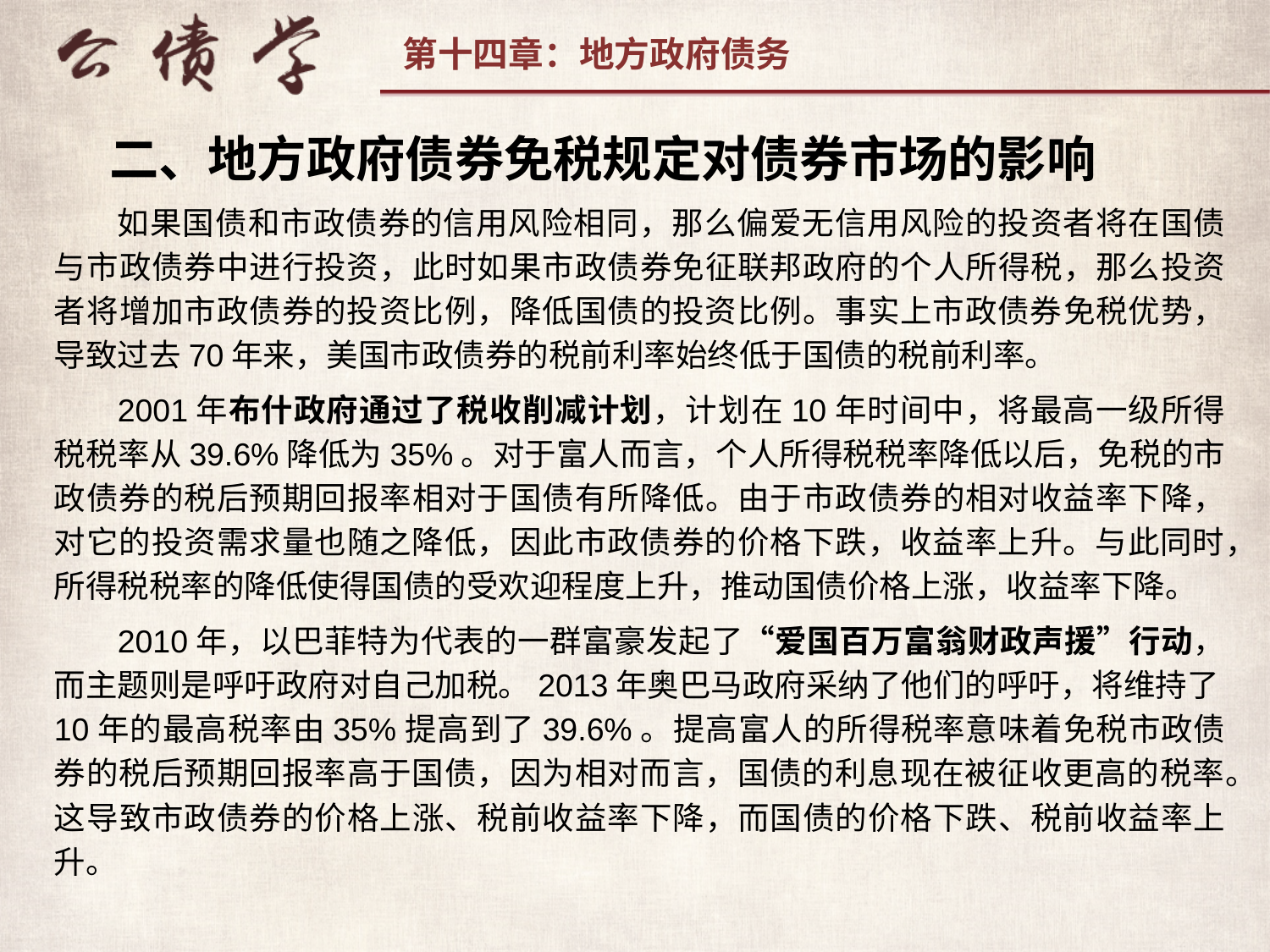

二、地方政府债券免税规定对债券市场的影响
如果国债和市政债券的信用风险相同，那么偏爱无信用风险的投资者将在国债与市政债券中进行投资，此时如果市政债券免征联邦政府的个人所得税，那么投资者将增加市政债券的投资比例，降低国债的投资比例。事实上市政债券免税优势，导致过去70年来，美国市政债券的税前利率始终低于国债的税前利率。
2001年布什政府通过了税收削减计划，计划在10年时间中，将最高一级所得税税率从39.6%降低为35%。对于富人而言，个人所得税税率降低以后，免税的市政债券的税后预期回报率相对于国债有所降低。由于市政债券的相对收益率下降，对它的投资需求量也随之降低，因此市政债券的价格下跌，收益率上升。与此同时，所得税税率的降低使得国债的受欢迎程度上升，推动国债价格上涨，收益率下降。
2010年，以巴菲特为代表的一群富豪发起了“爱国百万富翁财政声援”行动，而主题则是呼吁政府对自己加税。2013年奥巴马政府采纳了他们的呼吁，将维持了10年的最高税率由35%提高到了39.6%。提高富人的所得税率意味着免税市政债券的税后预期回报率高于国债，因为相对而言，国债的利息现在被征收更高的税率。这导致市政债券的价格上涨、税前收益率下降，而国债的价格下跌、税前收益率上升。
12